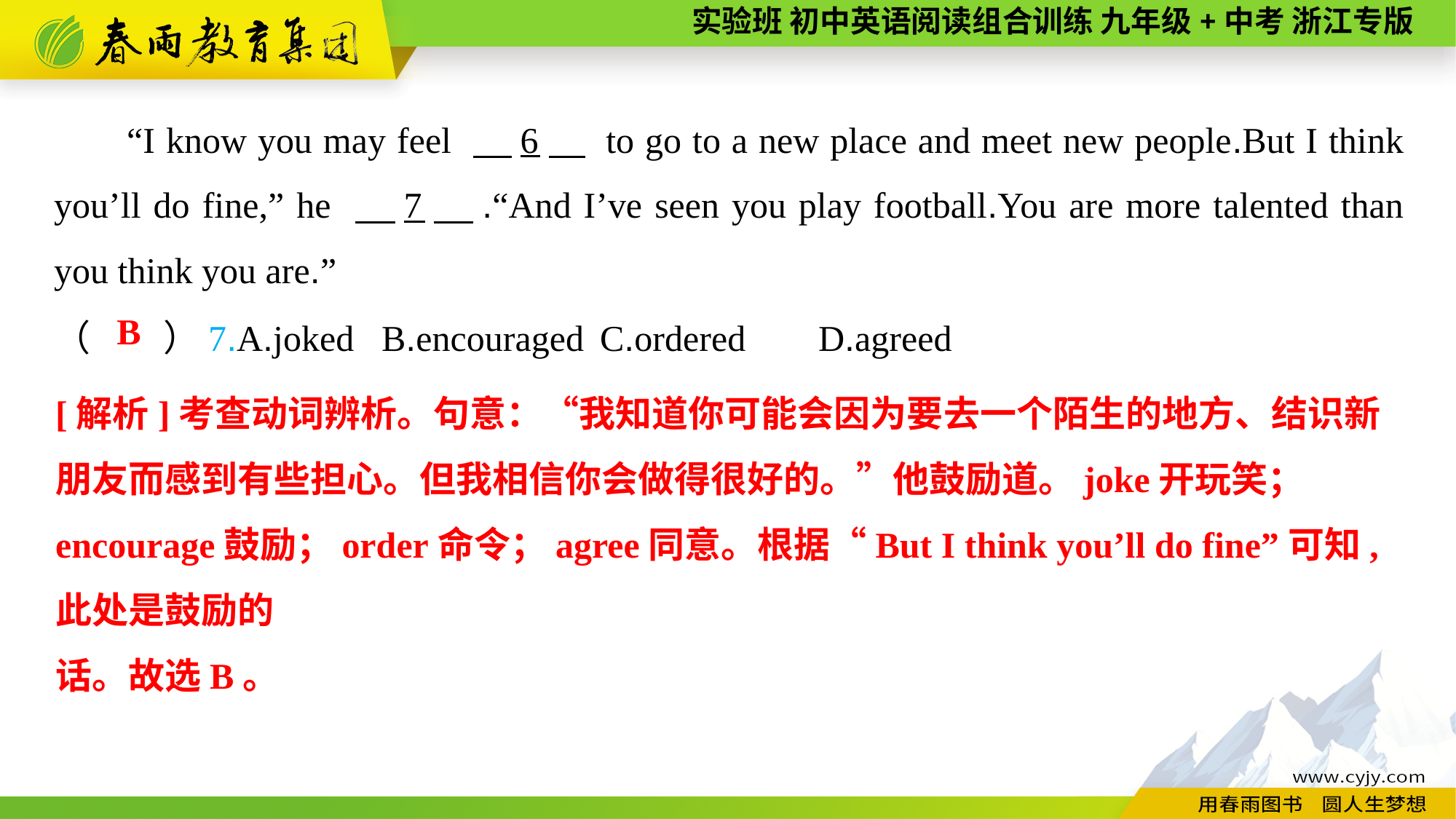

“I know you may feel 　6　 to go to a new place and meet new people.But I think you’ll do fine,” he 　7　.“And I’ve seen you play football.You are more talented than you think you are.”
（　　）7.A.joked	B.encouraged	C.ordered	D.agreed
B
[解析]考查动词辨析。句意：“我知道你可能会因为要去一个陌生的地方、结识新朋友而感到有些担心。但我相信你会做得很好的。”他鼓励道。joke开玩笑；encourage鼓励；order命令；agree同意。根据“But I think you’ll do fine”可知,此处是鼓励的
话。故选B。